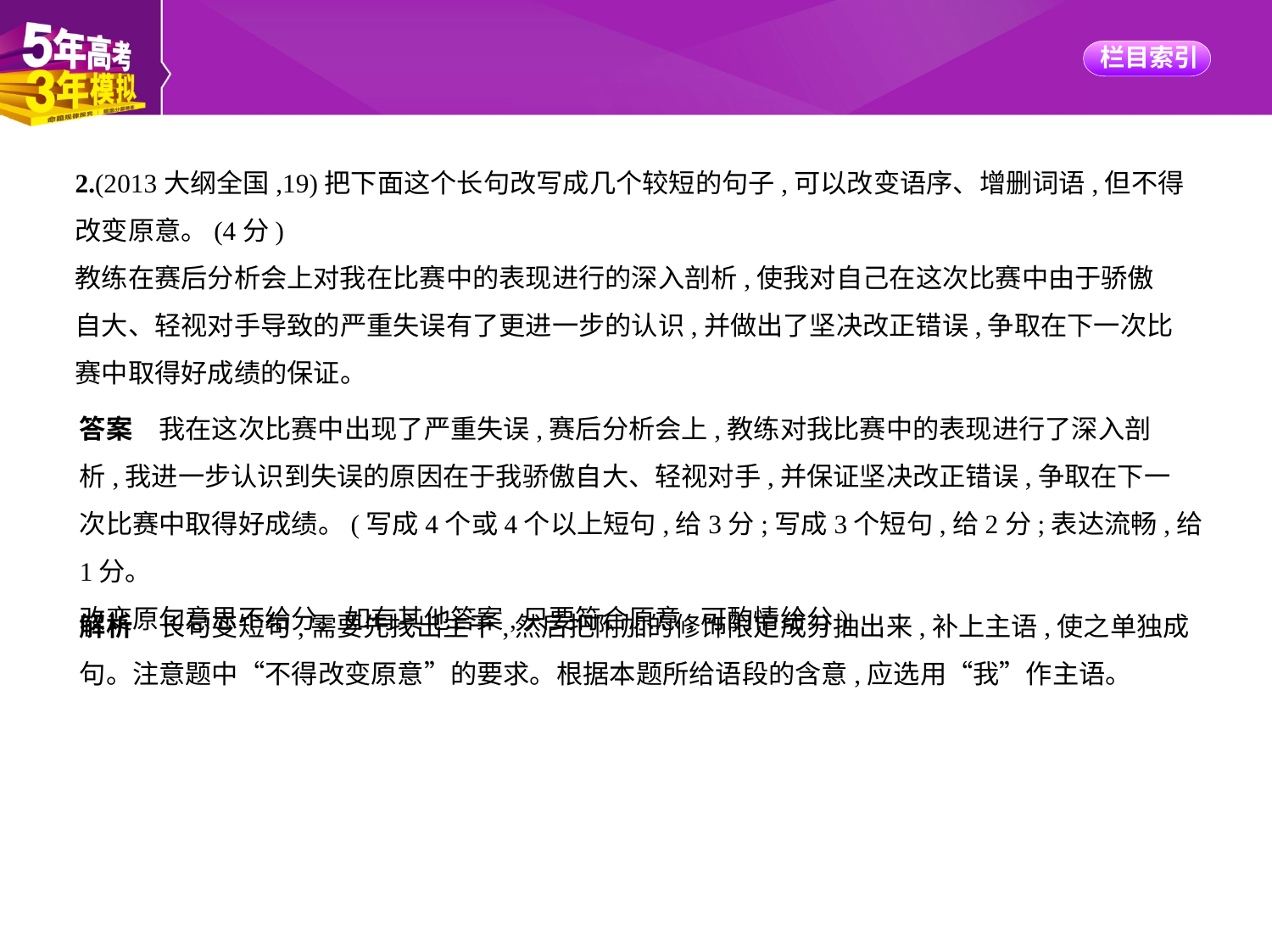

2.(2013大纲全国,19)把下面这个长句改写成几个较短的句子,可以改变语序、增删词语,但不得
改变原意。(4分)
教练在赛后分析会上对我在比赛中的表现进行的深入剖析,使我对自己在这次比赛中由于骄傲
自大、轻视对手导致的严重失误有了更进一步的认识,并做出了坚决改正错误,争取在下一次比
赛中取得好成绩的保证。
答案　我在这次比赛中出现了严重失误,赛后分析会上,教练对我比赛中的表现进行了深入剖
析,我进一步认识到失误的原因在于我骄傲自大、轻视对手,并保证坚决改正错误,争取在下一
次比赛中取得好成绩。(写成4个或4个以上短句,给3分;写成3个短句,给2分;表达流畅,给1分。
改变原句意思不给分。如有其他答案,只要符合原意,可酌情给分)
解析　长句变短句,需要先找出主干,然后把附加的修饰限定成分抽出来,补上主语,使之单独成
句。注意题中“不得改变原意”的要求。根据本题所给语段的含意,应选用“我”作主语。